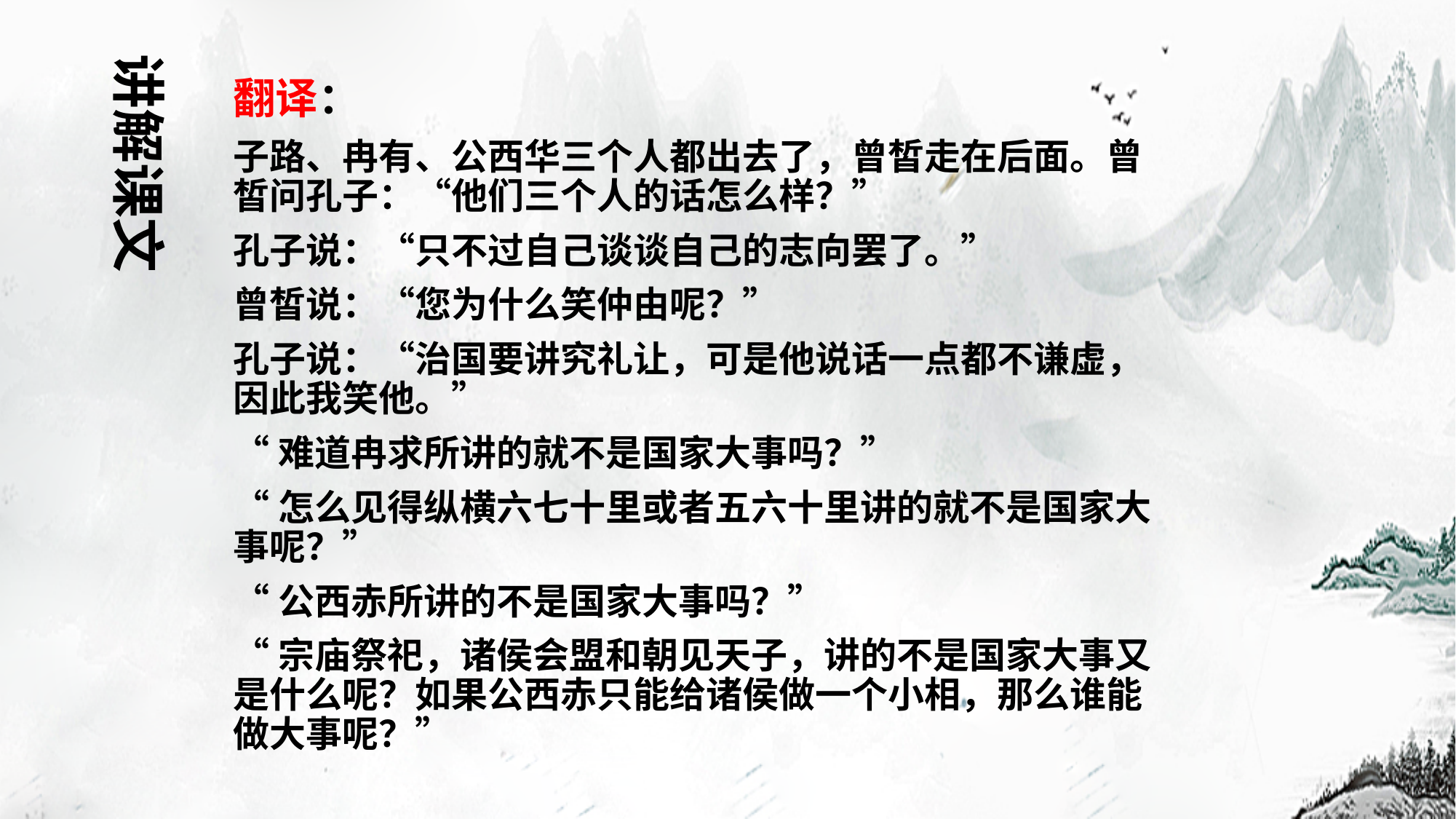

讲解课文
翻译：
子路、冉有、公西华三个人都出去了，曾皙走在后面。曾皙问孔子：“他们三个人的话怎么样？”
孔子说：“只不过自己谈谈自己的志向罢了。”
曾皙说：“您为什么笑仲由呢？”
孔子说：“治国要讲究礼让，可是他说话一点都不谦虚，因此我笑他。”
“难道冉求所讲的就不是国家大事吗？”
“怎么见得纵横六七十里或者五六十里讲的就不是国家大事呢？”
“公西赤所讲的不是国家大事吗？”
“宗庙祭祀，诸侯会盟和朝见天子，讲的不是国家大事又是什么呢？如果公西赤只能给诸侯做一个小相，那么谁能做大事呢？”